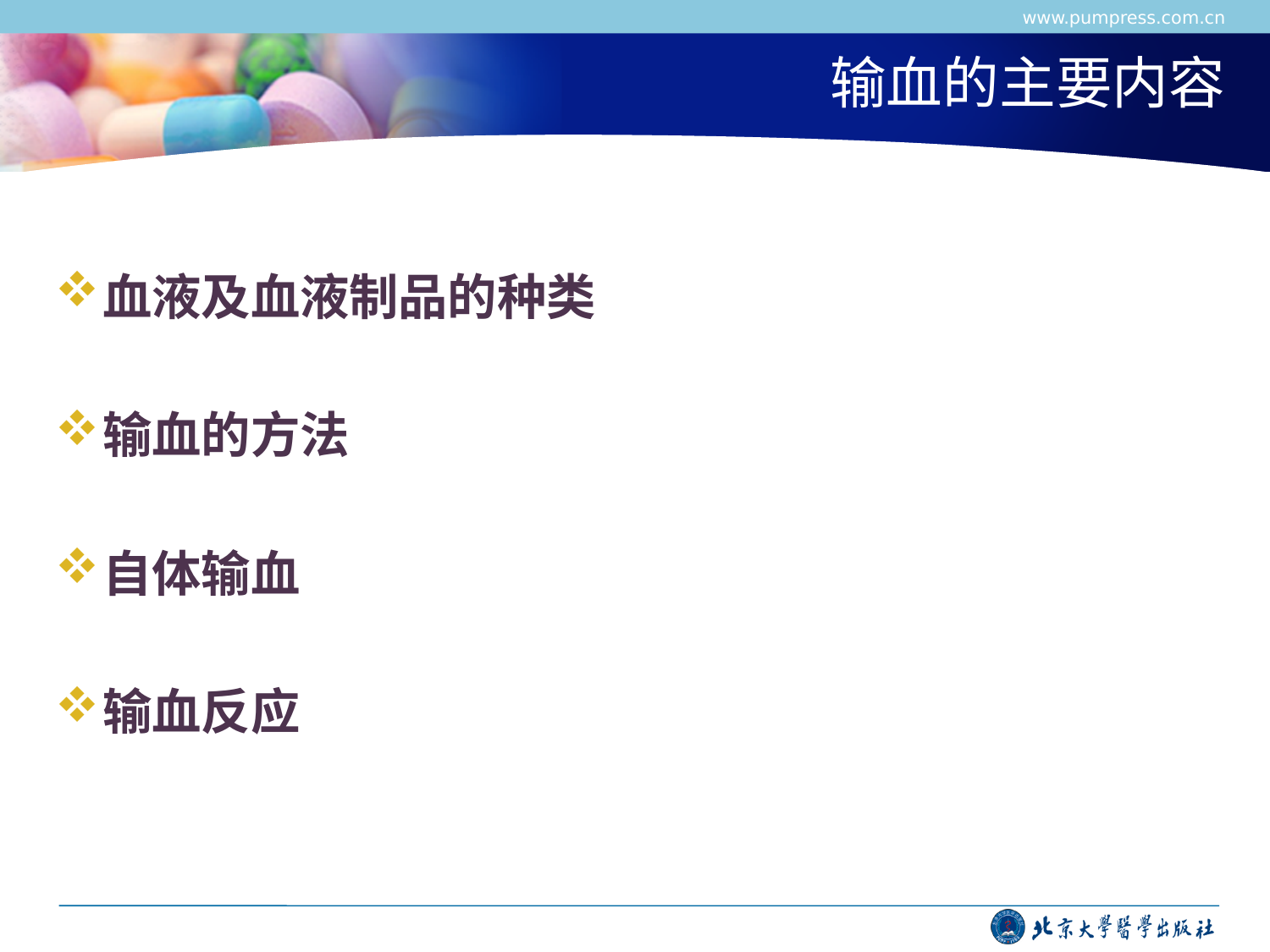

www.pumpress.com.cn
# 输血的主要内容

血液及血液制品的种类

输血的方法

自体输血

输血反应